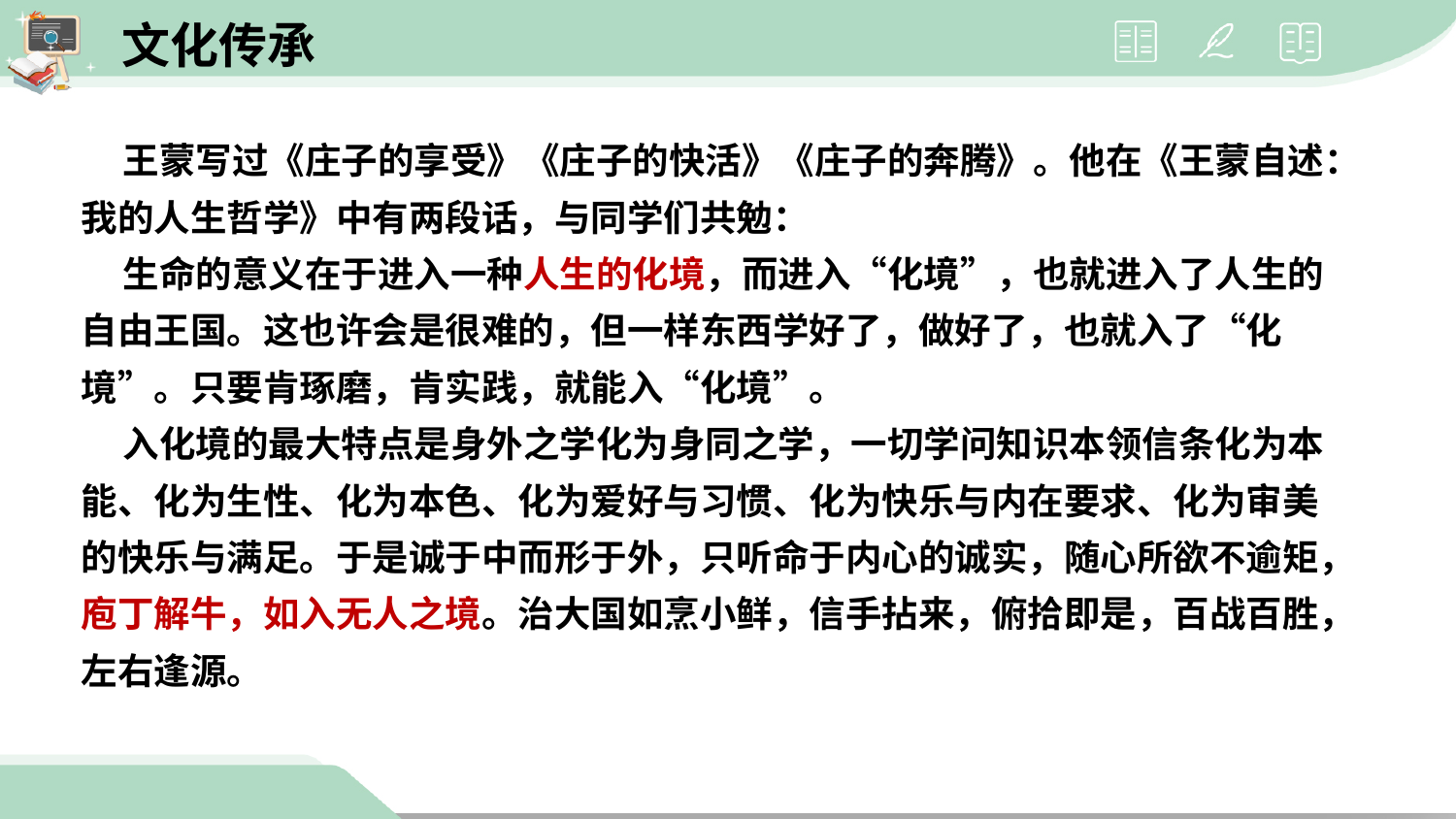

文化传承
    王蒙写过《庄子的享受》《庄子的快活》《庄子的奔腾》。他在《王蒙自述：我的人生哲学》中有两段话，与同学们共勉：
    生命的意义在于进入一种人生的化境，而进入“化境”，也就进入了人生的自由王国。这也许会是很难的，但一样东西学好了，做好了，也就入了“化境”。只要肯琢磨，肯实践，就能入“化境”。
    入化境的最大特点是身外之学化为身同之学，一切学问知识本领信条化为本能、化为生性、化为本色、化为爱好与习惯、化为快乐与内在要求、化为审美的快乐与满足。于是诚于中而形于外，只听命于内心的诚实，随心所欲不逾矩，庖丁解牛，如入无人之境。治大国如烹小鲜，信手拈来，俯拾即是，百战百胜，左右逢源。